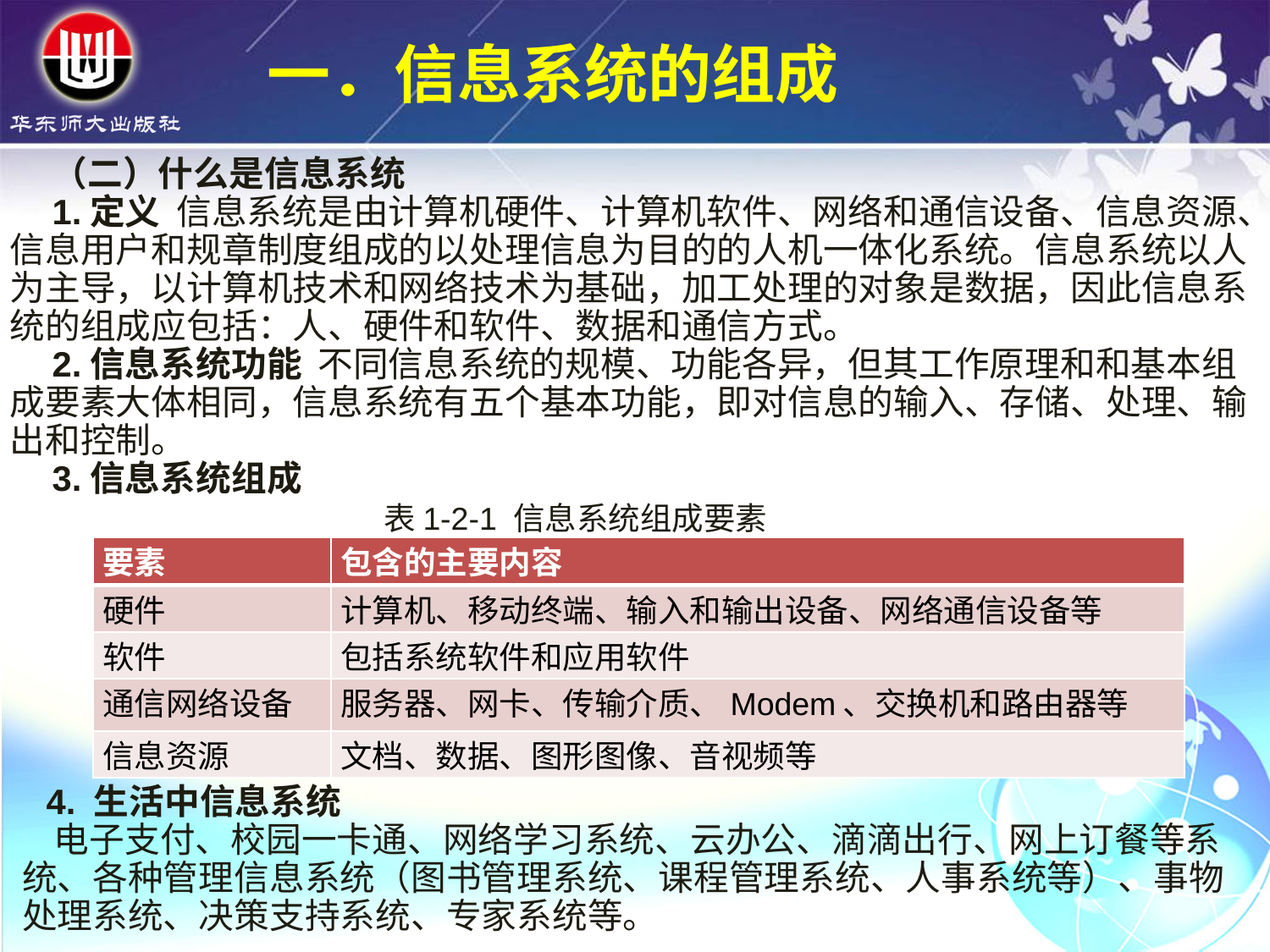

一．信息系统的组成
（二）什么是信息系统
1.定义  信息系统是由计算机硬件、计算机软件、网络和通信设备、信息资源、信息用户和规章制度组成的以处理信息为目的的人机一体化系统。信息系统以人为主导，以计算机技术和网络技术为基础，加工处理的对象是数据，因此信息系统的组成应包括：人、硬件和软件、数据和通信方式。
2.信息系统功能  不同信息系统的规模、功能各异，但其工作原理和和基本组成要素大体相同，信息系统有五个基本功能，即对信息的输入、存储、处理、输出和控制。
3.信息系统组成
                                             表1-2-1 信息系统组成要素
| 要素 | 包含的主要内容 |
| --- | --- |
| 硬件 | 计算机、移动终端、输入和输出设备、网络通信设备等 |
| 软件 | 包括系统软件和应用软件 |
| 通信网络设备 | 服务器、网卡、传输介质、Modem、交换机和路由器等 |
| 信息资源 | 文档、数据、图形图像、音视频等 |
     4. 生活中信息系统
   电子支付、校园一卡通、网络学习系统、云办公、滴滴出行、网上订餐等系统、各种管理信息系统（图书管理系统、课程管理系统、人事系统等）、事物处理系统、决策支持系统、专家系统等。